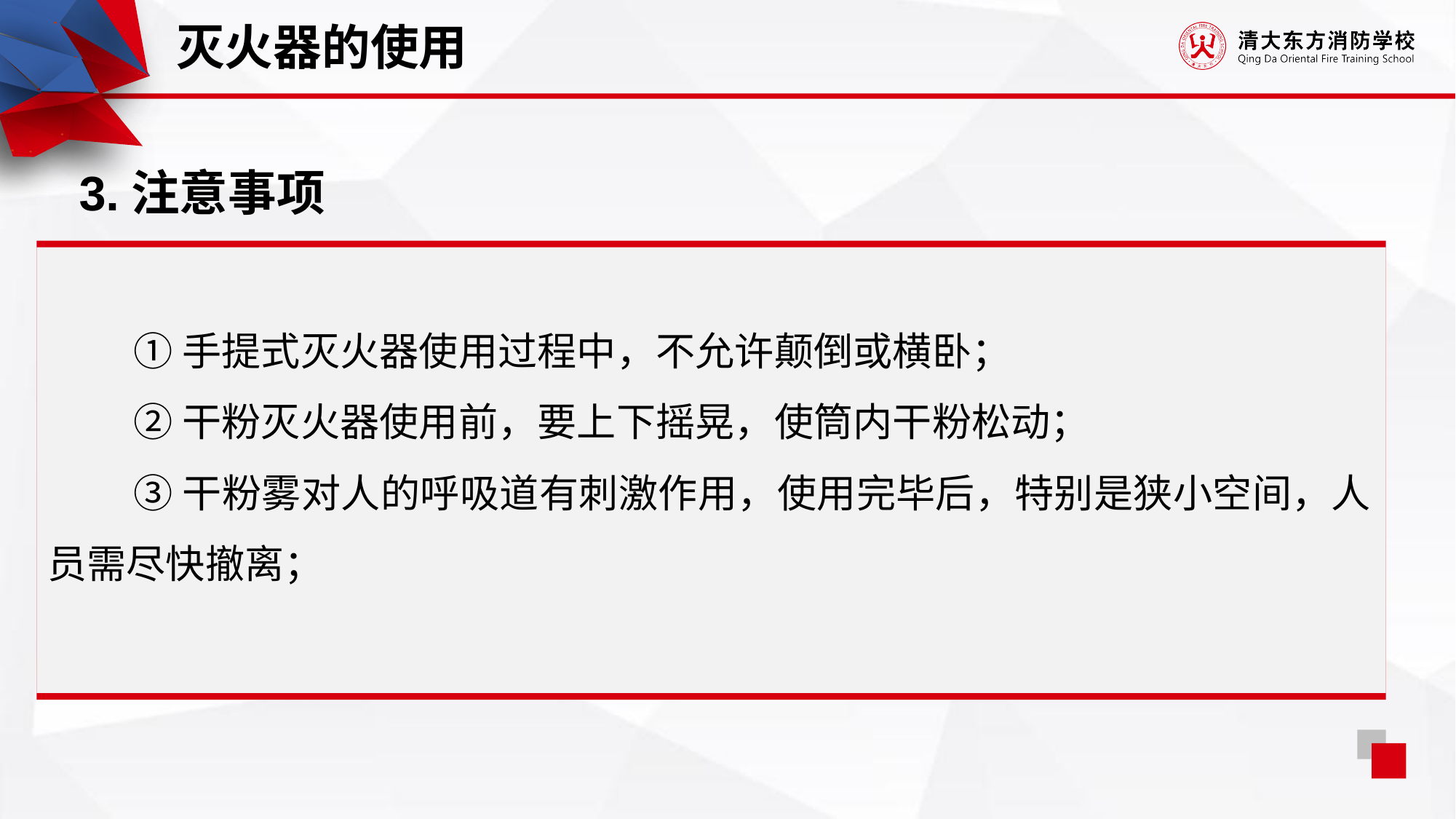

灭火器的使用

3.注意事项

①手提式灭火器使用过程中，不允许颠倒或横卧；
②干粉灭火器使用前，要上下摇晃，使筒内干粉松动；
③干粉雾对人的呼吸道有刺激作用，使用完毕后，特别是狭小空间，人员需尽快撤离；